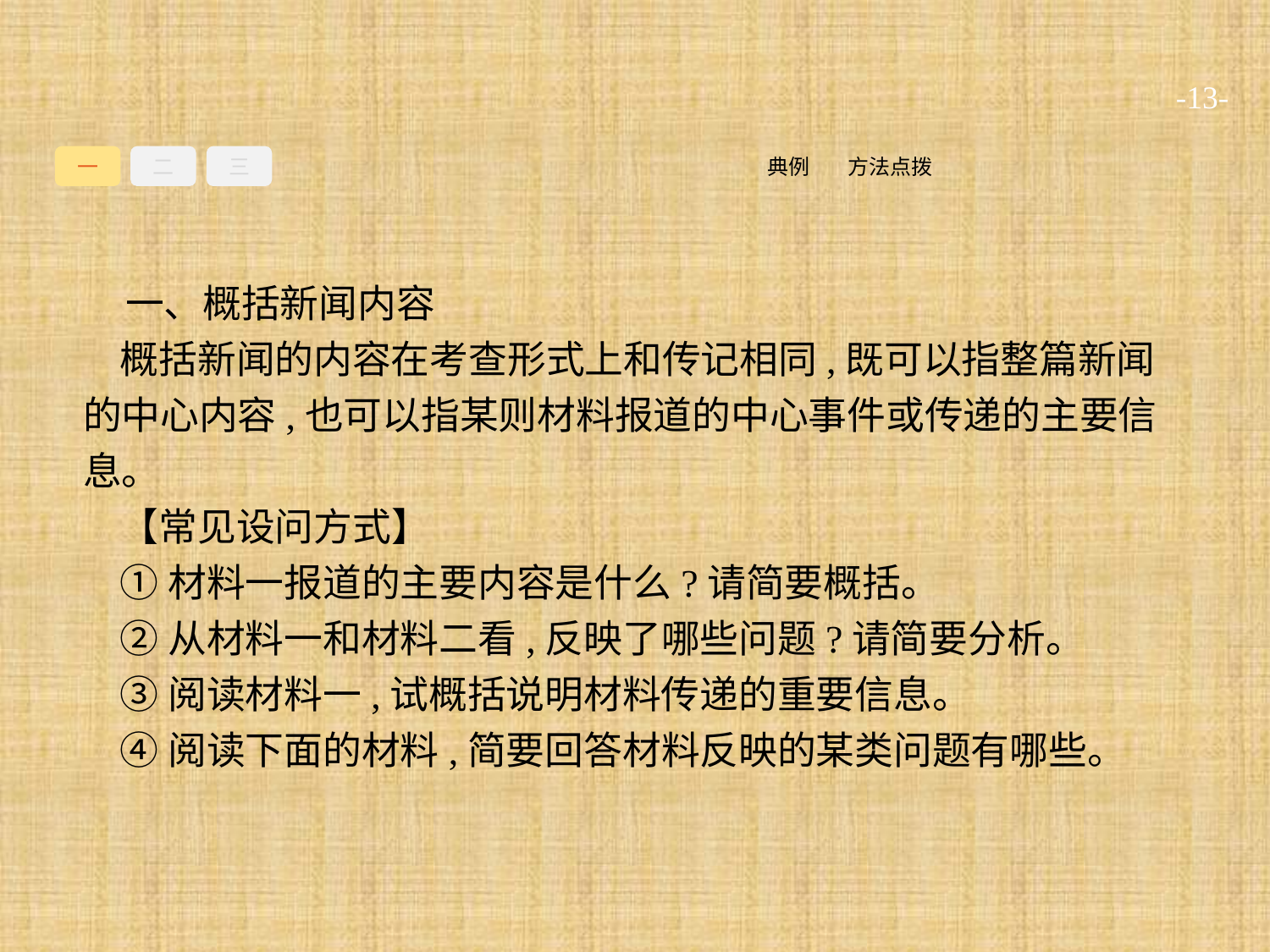

-13-
一
二
三
方法点拨
典例
一、概括新闻内容
概括新闻的内容在考查形式上和传记相同,既可以指整篇新闻的中心内容,也可以指某则材料报道的中心事件或传递的主要信息。
【常见设问方式】
①材料一报道的主要内容是什么?请简要概括。
②从材料一和材料二看,反映了哪些问题?请简要分析。
③阅读材料一,试概括说明材料传递的重要信息。
④阅读下面的材料,简要回答材料反映的某类问题有哪些。